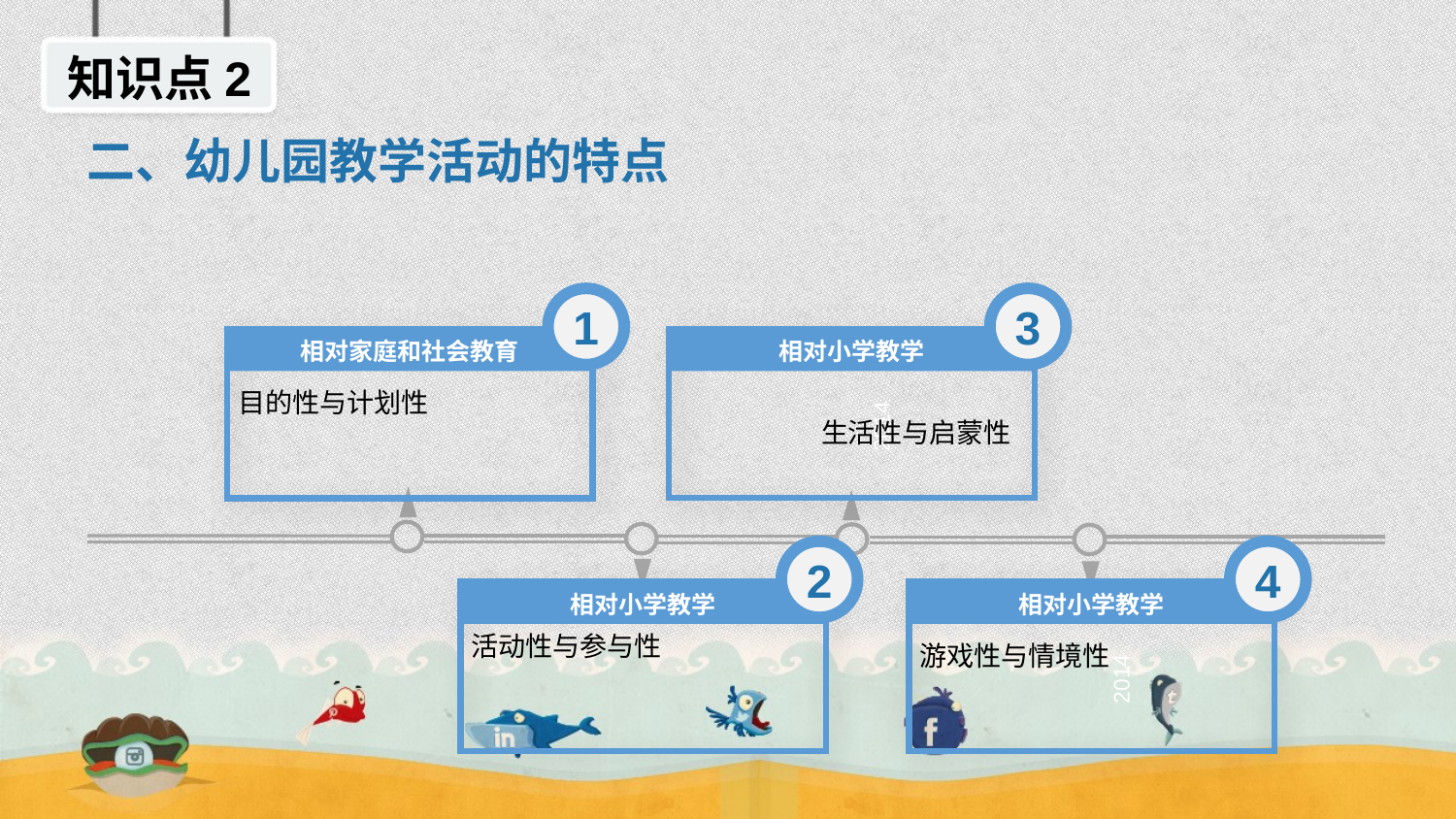

知识点2
二、幼儿园教学活动的特点
3
1

相对小学教学
相对家庭和社会教育
目的性与计划性
2014
生活性与启蒙性

4
2

相对小学教学
相对小学教学
活动性与参与性
游戏性与情境性
2014